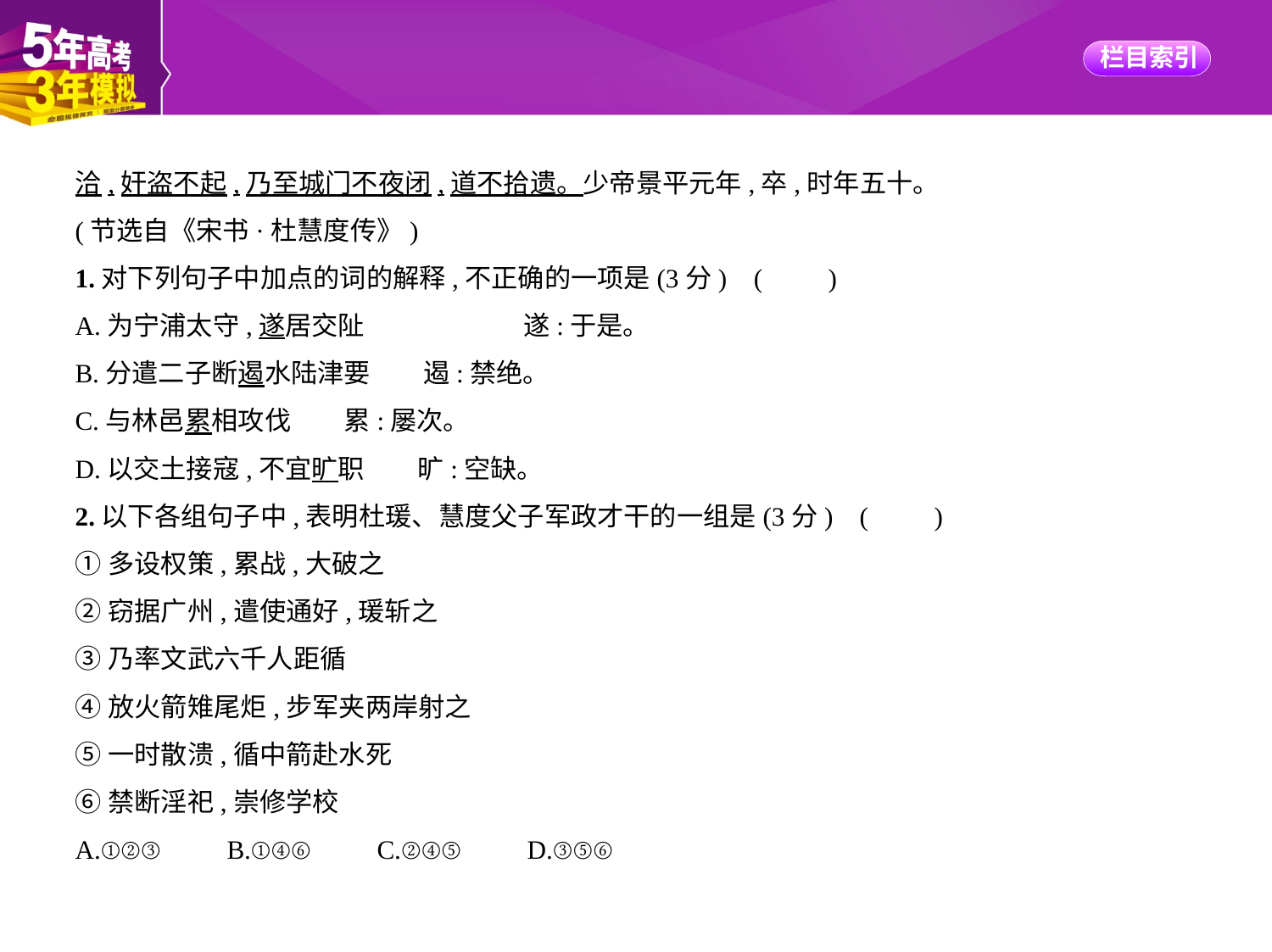

洽,奸盗不起,乃至城门不夜闭,道不拾遗。少帝景平元年,卒,时年五十。
(节选自《宋书·杜慧度传》)
1.对下列句子中加点的词的解释,不正确的一项是(3分) (　　)
A.为宁浦太守,遂居交阯　　　　　　遂:于是。
B.分遣二子断遏水陆津要　　遏:禁绝。
C.与林邑累相攻伐　　累:屡次。
D.以交土接寇,不宜旷职　　旷:空缺。
2.以下各组句子中,表明杜瑗、慧度父子军政才干的一组是(3分) (　　)
①多设权策,累战,大破之
②窃据广州,遣使通好,瑗斩之
③乃率文武六千人距循
④放火箭雉尾炬,步军夹两岸射之
⑤一时散溃,循中箭赴水死
⑥禁断淫祀,崇修学校
A.①②③　　B.①④⑥　　C.②④⑤　　D.③⑤⑥